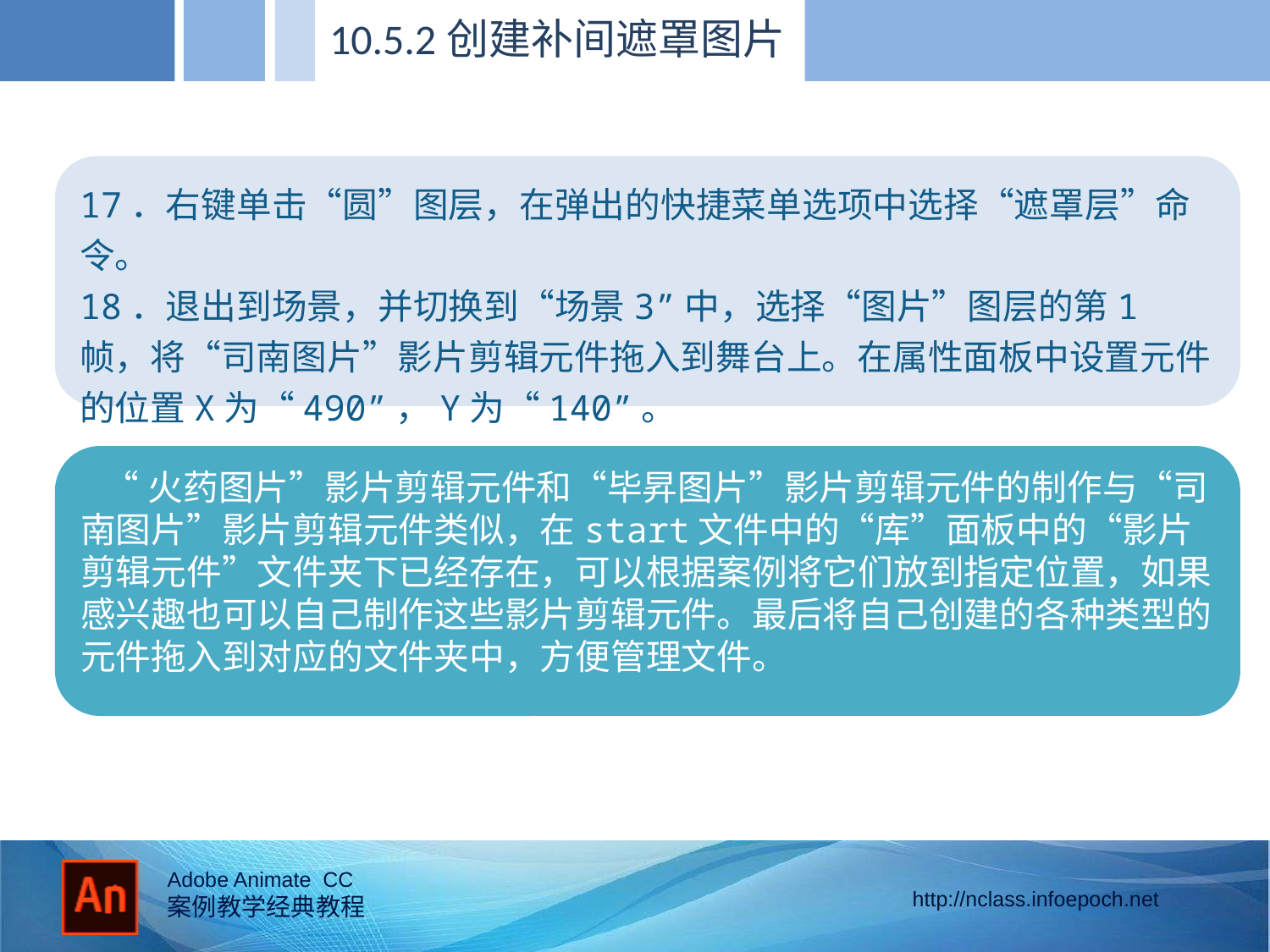

10.5.2创建补间遮罩图片
17．右键单击“圆”图层，在弹出的快捷菜单选项中选择“遮罩层”命令。
18．退出到场景，并切换到“场景3”中，选择“图片”图层的第1帧，将“司南图片”影片剪辑元件拖入到舞台上。在属性面板中设置元件的位置X为“490”，Y为“140”。
   “火药图片”影片剪辑元件和“毕昇图片”影片剪辑元件的制作与“司南图片”影片剪辑元件类似，在start文件中的“库”面板中的“影片剪辑元件”文件夹下已经存在，可以根据案例将它们放到指定位置，如果感兴趣也可以自己制作这些影片剪辑元件。最后将自己创建的各种类型的元件拖入到对应的文件夹中，方便管理文件。